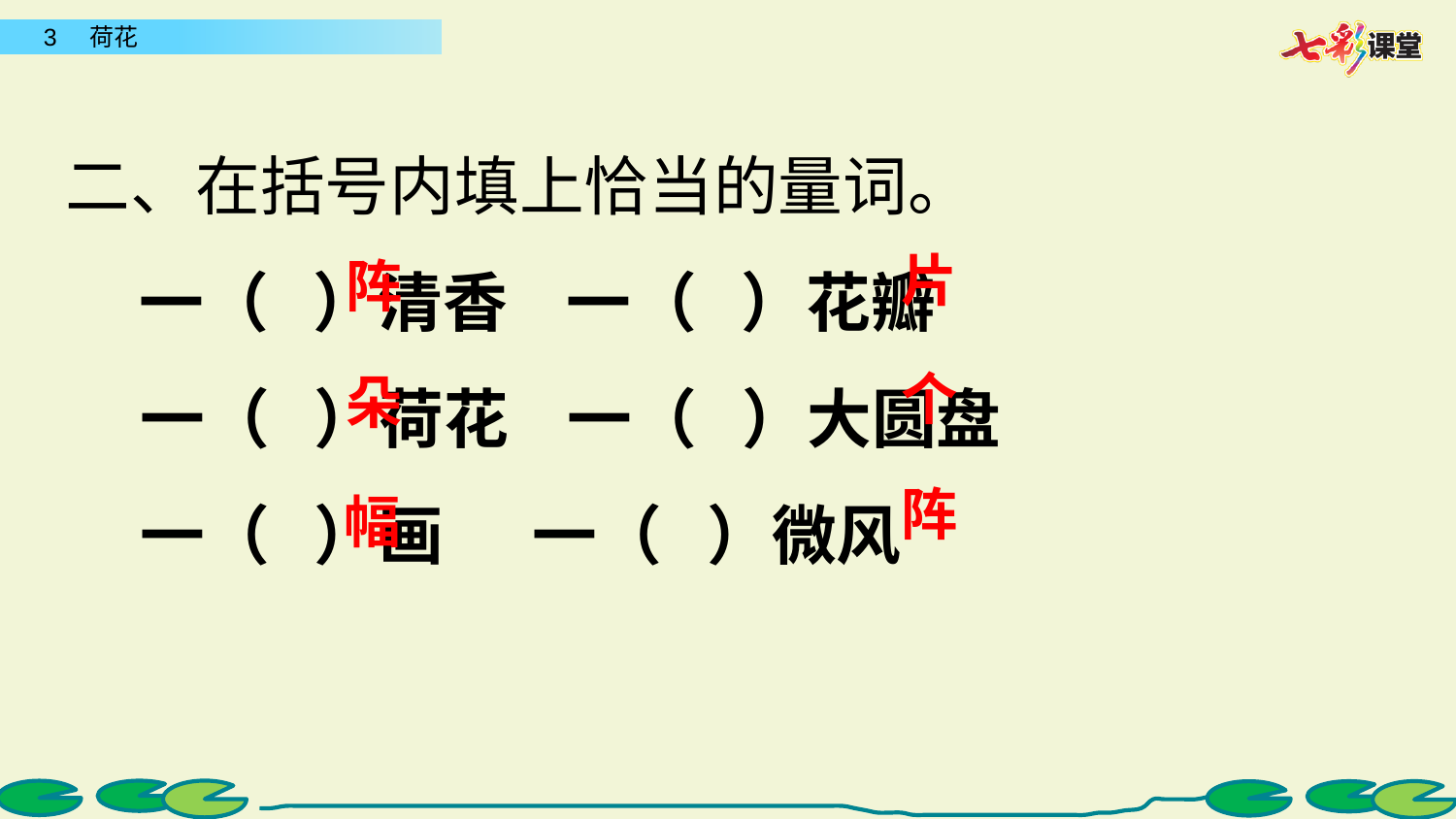

二、在括号内填上恰当的量词。
    一（   ）清香    一（   ）花瓣
    一（   ）荷花    一（   ）大圆盘
    一（   ）画      一（   ）微风
片
阵
个
朵
阵
幅